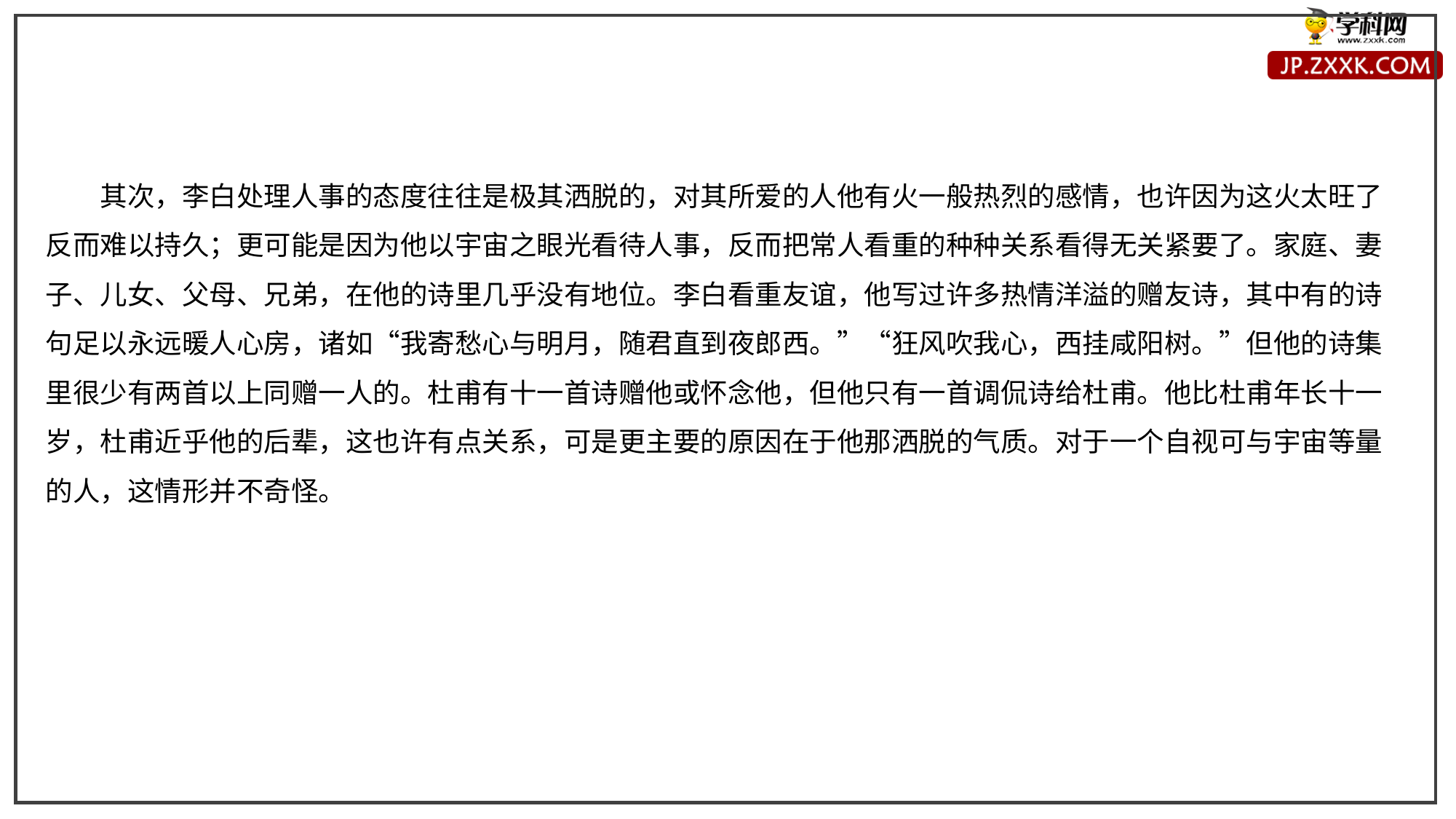

其次，李白处理人事的态度往往是极其洒脱的，对其所爱的人他有火一般热烈的感情，也许因为这火太旺了反而难以持久；更可能是因为他以宇宙之眼光看待人事，反而把常人看重的种种关系看得无关紧要了。家庭、妻子、儿女、父母、兄弟，在他的诗里几乎没有地位。李白看重友谊，他写过许多热情洋溢的赠友诗，其中有的诗句足以永远暖人心房，诸如“我寄愁心与明月，随君直到夜郎西。”“狂风吹我心，西挂咸阳树。”但他的诗集里很少有两首以上同赠一人的。杜甫有十一首诗赠他或怀念他，但他只有一首调侃诗给杜甫。他比杜甫年长十一岁，杜甫近乎他的后辈，这也许有点关系，可是更主要的原因在于他那洒脱的气质。对于一个自视可与宇宙等量的人，这情形并不奇怪。